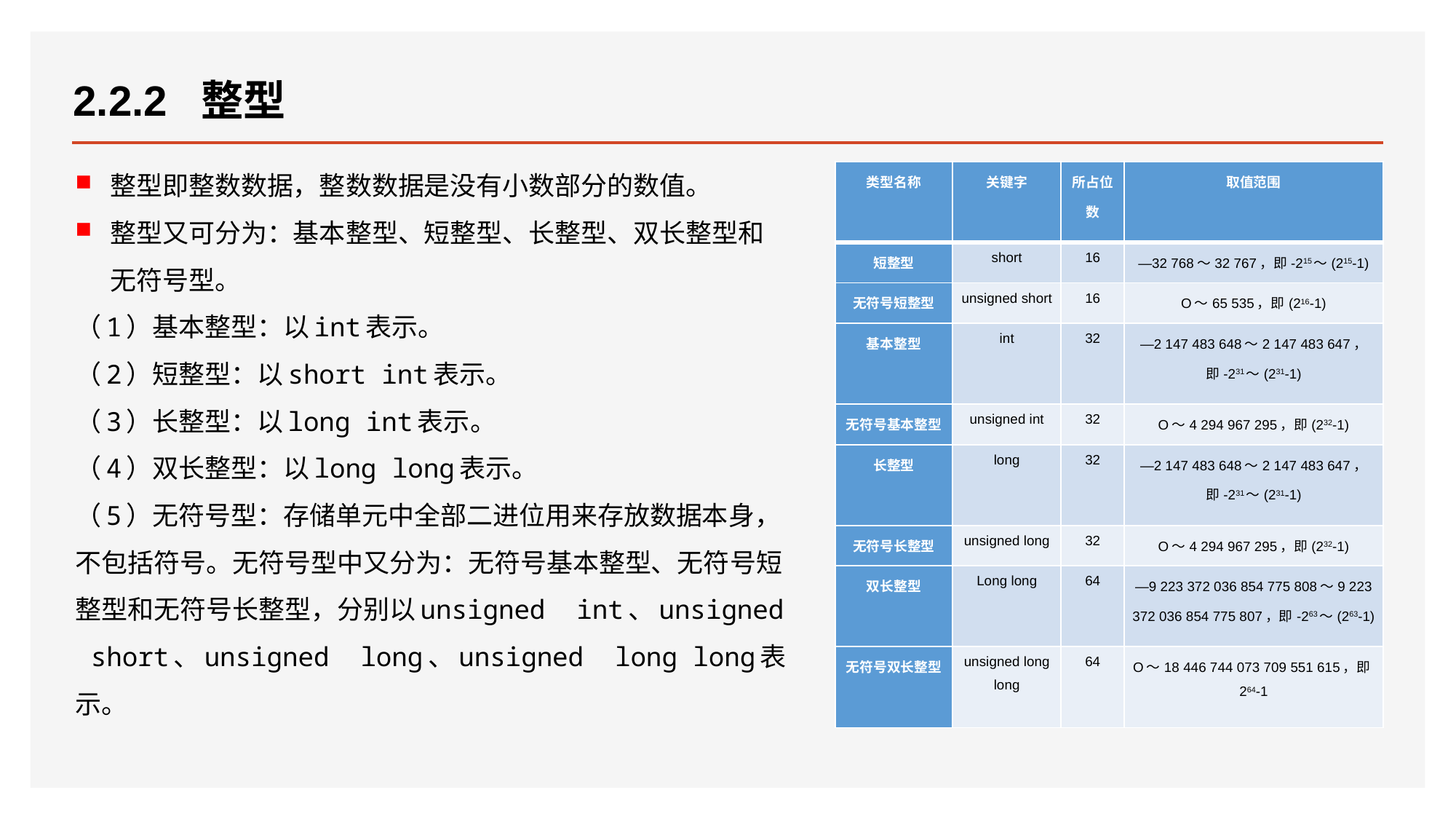

# 2.2.2  整型
整型即整数数据，整数数据是没有小数部分的数值。
整型又可分为：基本整型、短整型、长整型、双长整型和无符号型。
（1）基本整型：以int表示。
（2）短整型：以short int表示。
（3）长整型：以long int表示。
（4）双长整型：以long long表示。
（5）无符号型：存储单元中全部二进位用来存放数据本身，不包括符号。无符号型中又分为：无符号基本整型、无符号短整型和无符号长整型，分别以unsigned  int、unsigned  short、unsigned  long、unsigned  long long表示。
| 类型名称 | 关键字 | 所占位数 | 取值范围 |
| --- | --- | --- | --- |
| 短整型 | short | 16 | —32 768～32 767，即-215～(215-1) |
| 无符号短整型 | unsigned short | 16 | O～65 535，即(216-1) |
| 基本整型 | int | 32 | —2 147 483 648～2 147 483 647，即-231～(231-1) |
| 无符号基本整型 | unsigned int | 32 | O～4 294 967 295，即(232-1) |
| 长整型 | long | 32 | —2 147 483 648～2 147 483 647，即-231～(231-1) |
| 无符号长整型 | unsigned long | 32 | O～4 294 967 295，即(232-1) |
| 双长整型 | Long long | 64 | —9 223 372 036 854 775 808～9 223 372 036 854 775 807，即-263～(263-1) |
| 无符号双长整型 | unsigned long long | 64 | O～18 446 744 073 709 551 615，即264-1 |